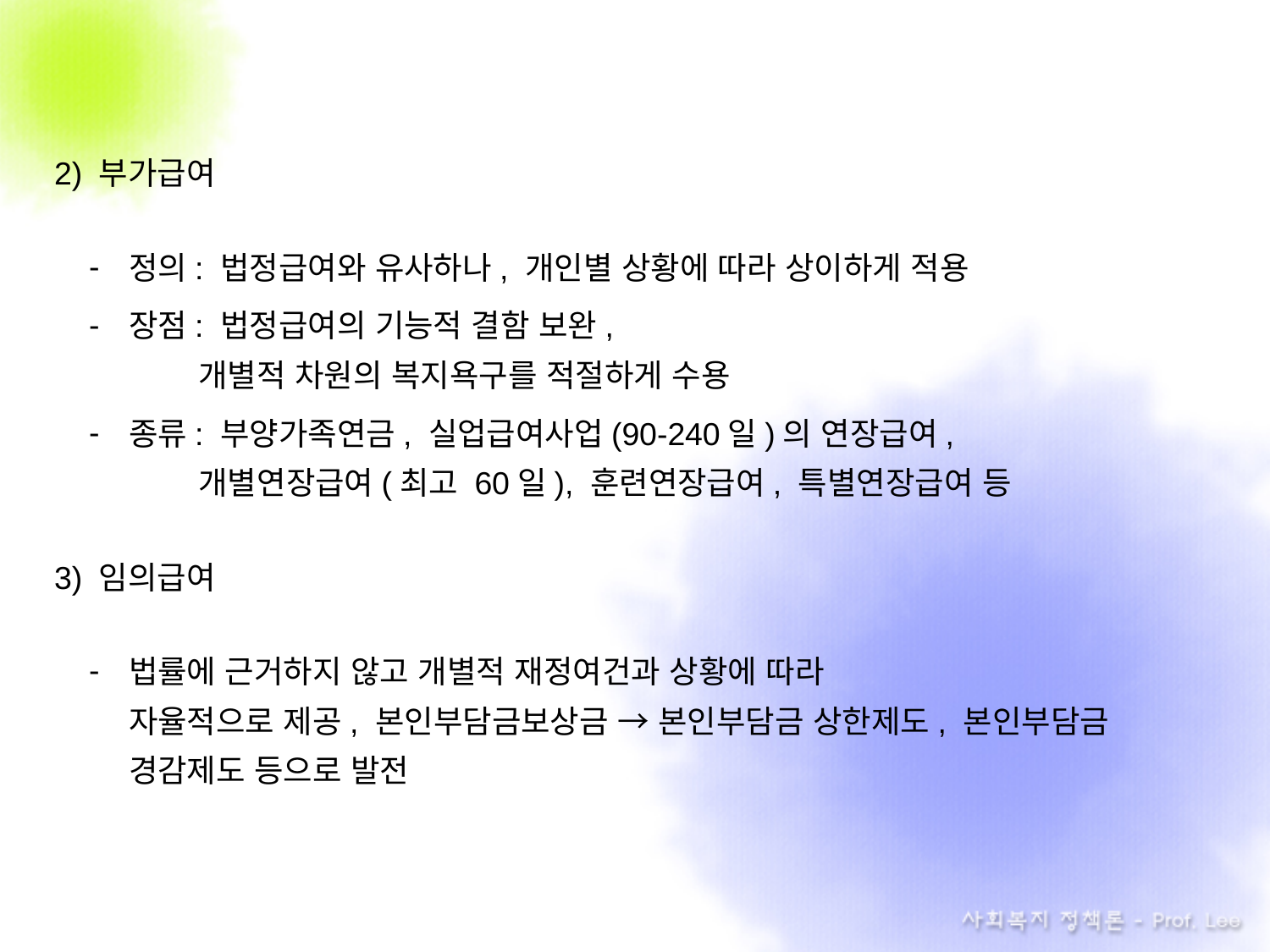

2) 부가급여

정의: 법정급여와 유사하나, 개인별 상황에 따라 상이하게 적용
장점: 법정급여의 기능적 결함 보완,
       개별적 차원의 복지욕구를 적절하게 수용
종류: 부양가족연금, 실업급여사업(90-240일)의 연장급여,
       개별연장급여(최고 60일), 훈련연장급여, 특별연장급여 등

3) 임의급여

법률에 근거하지 않고 개별적 재정여건과 상황에 따라
자율적으로 제공, 본인부담금보상금 → 본인부담금 상한제도, 본인부담금 경감제도 등으로 발전